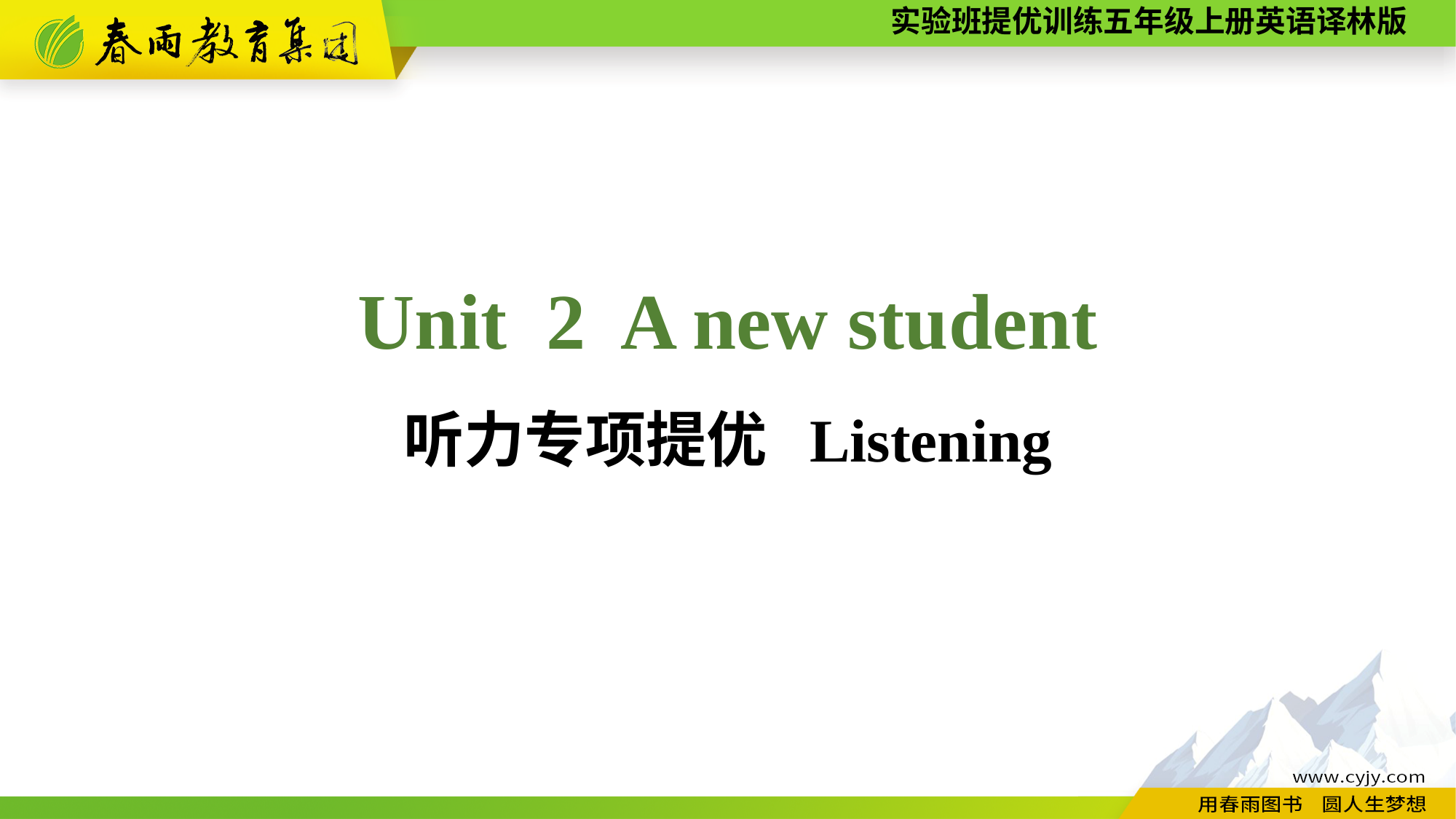

Unit  2  A new student
听力专项提优  Listening